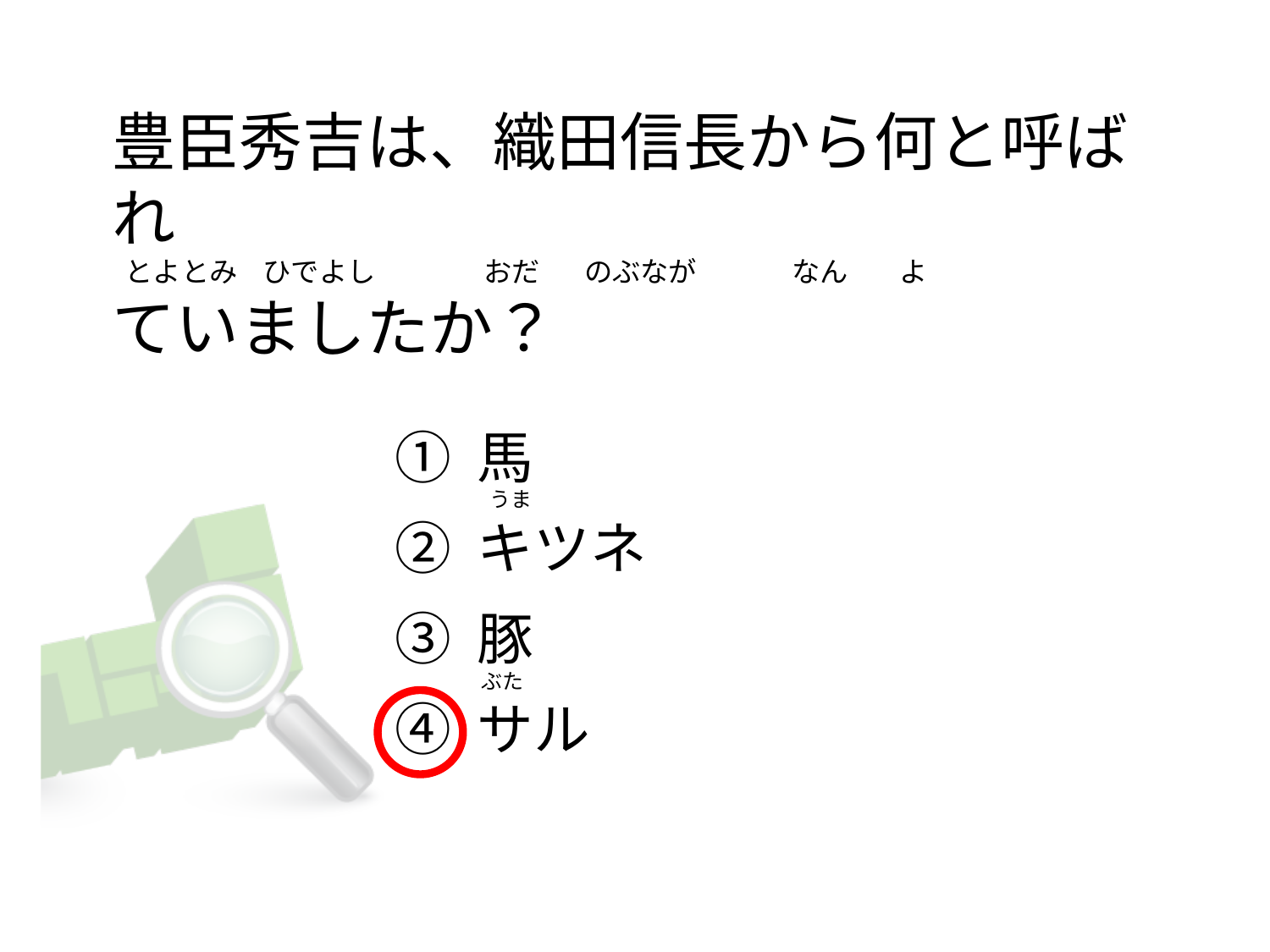

# 豊臣秀吉は、織田信長から何と呼ばれ   とよとみ    ひでよし                 おだ       のぶなが               なん        よ  ていましたか？
① 馬
② キツネ
③ 豚
④ サル
 うま
ぶた